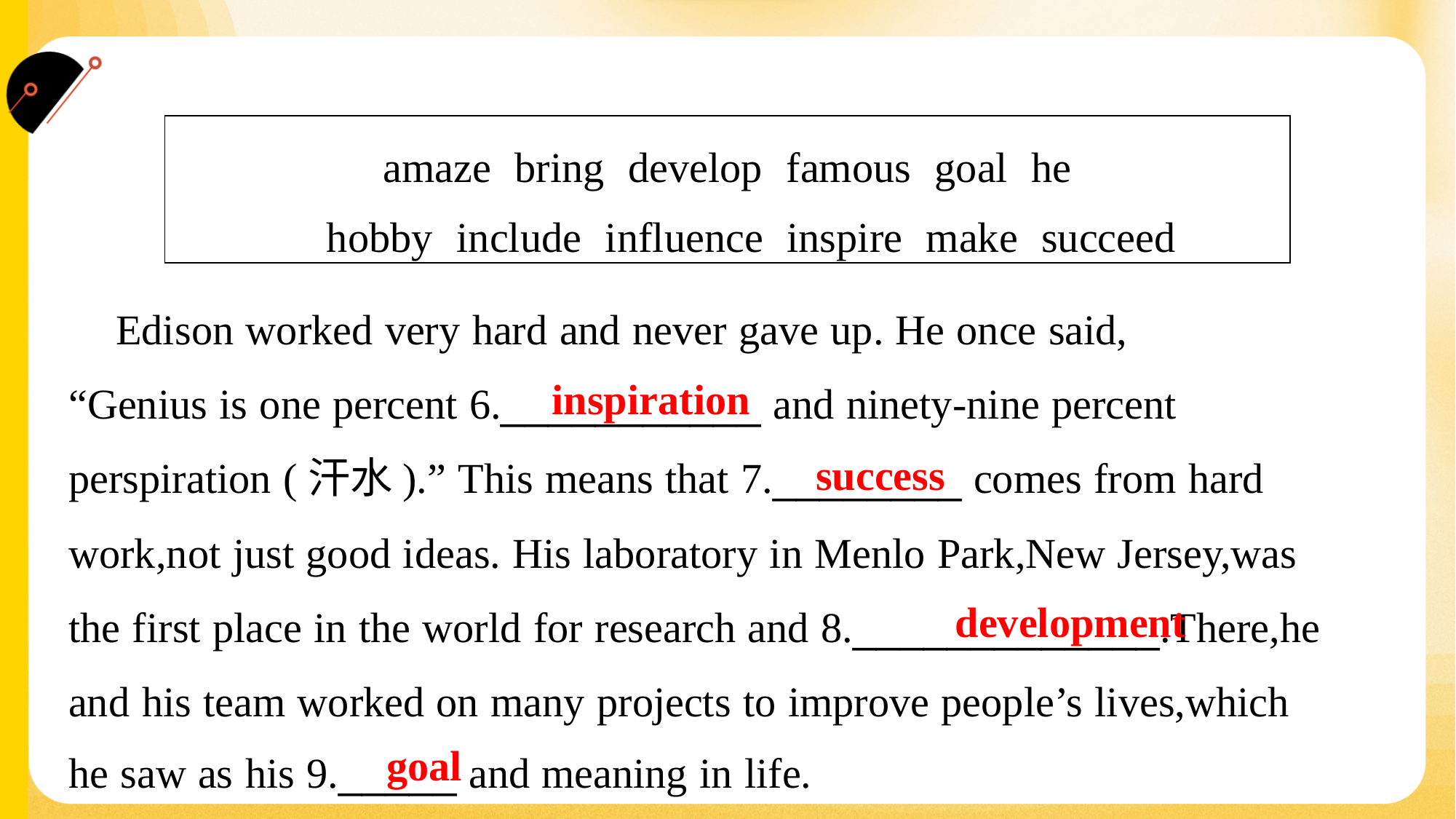

| amaze bring develop famous goal he hobby include influence inspire make succeed |
| --- |
    Edison worked very hard and never gave up. He once said,
“Genius is one percent 6.___________ and ninety-nine percent
perspiration (汗水).” This means that 7.________ comes from hard
work,not just good ideas. His laboratory in Menlo Park,New Jersey,was
the first place in the world for research and 8._____________.There,he
and his team worked on many projects to improve people’s lives,which
he saw as his 9._____ and meaning in life.#5
inspiration
success
development
goal